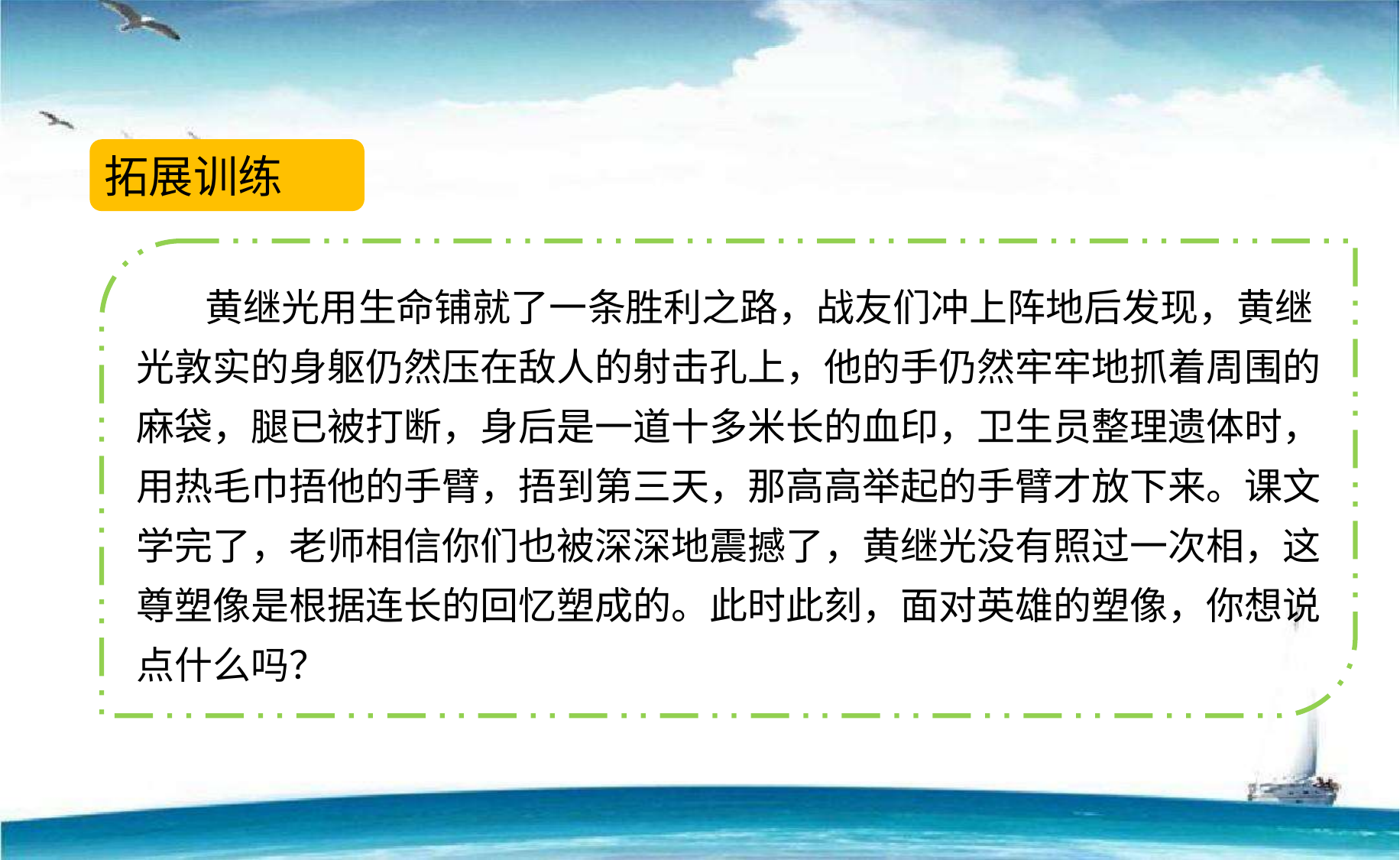

拓展训练

       黄继光用生命铺就了一条胜利之路，战友们冲上阵地后发现，黄继光敦实的身躯仍然压在敌人的射击孔上，他的手仍然牢牢地抓着周围的麻袋，腿已被打断，身后是一道十多米长的血印，卫生员整理遗体时，用热毛巾捂他的手臂，捂到第三天，那高高举起的手臂才放下来。课文学完了，老师相信你们也被深深地震撼了，黄继光没有照过一次相，这尊塑像是根据连长的回忆塑成的。此时此刻，面对英雄的塑像，你想说点什么吗？